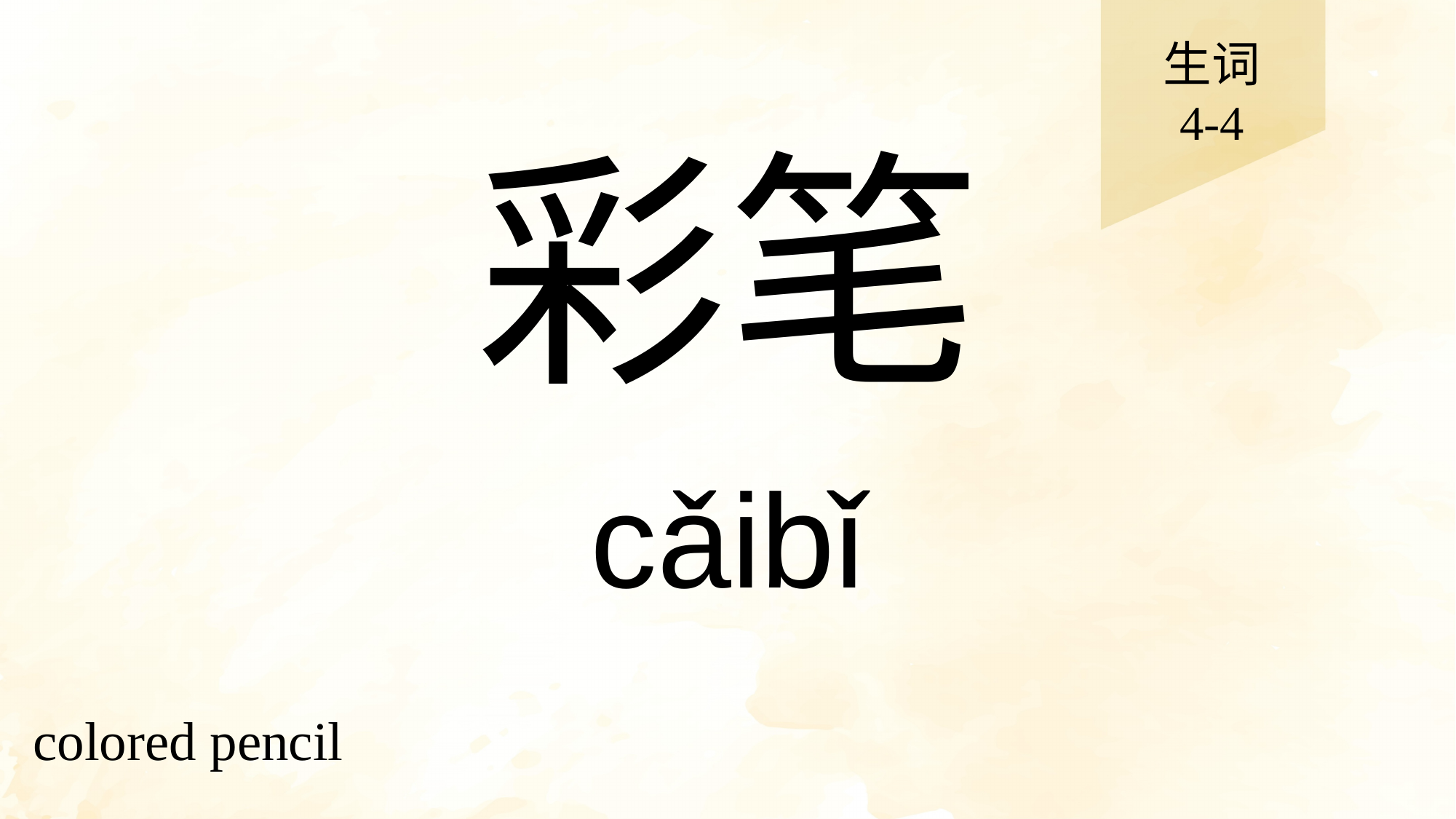

生词
4-4
# 彩笔
cǎibǐ
colored pencil